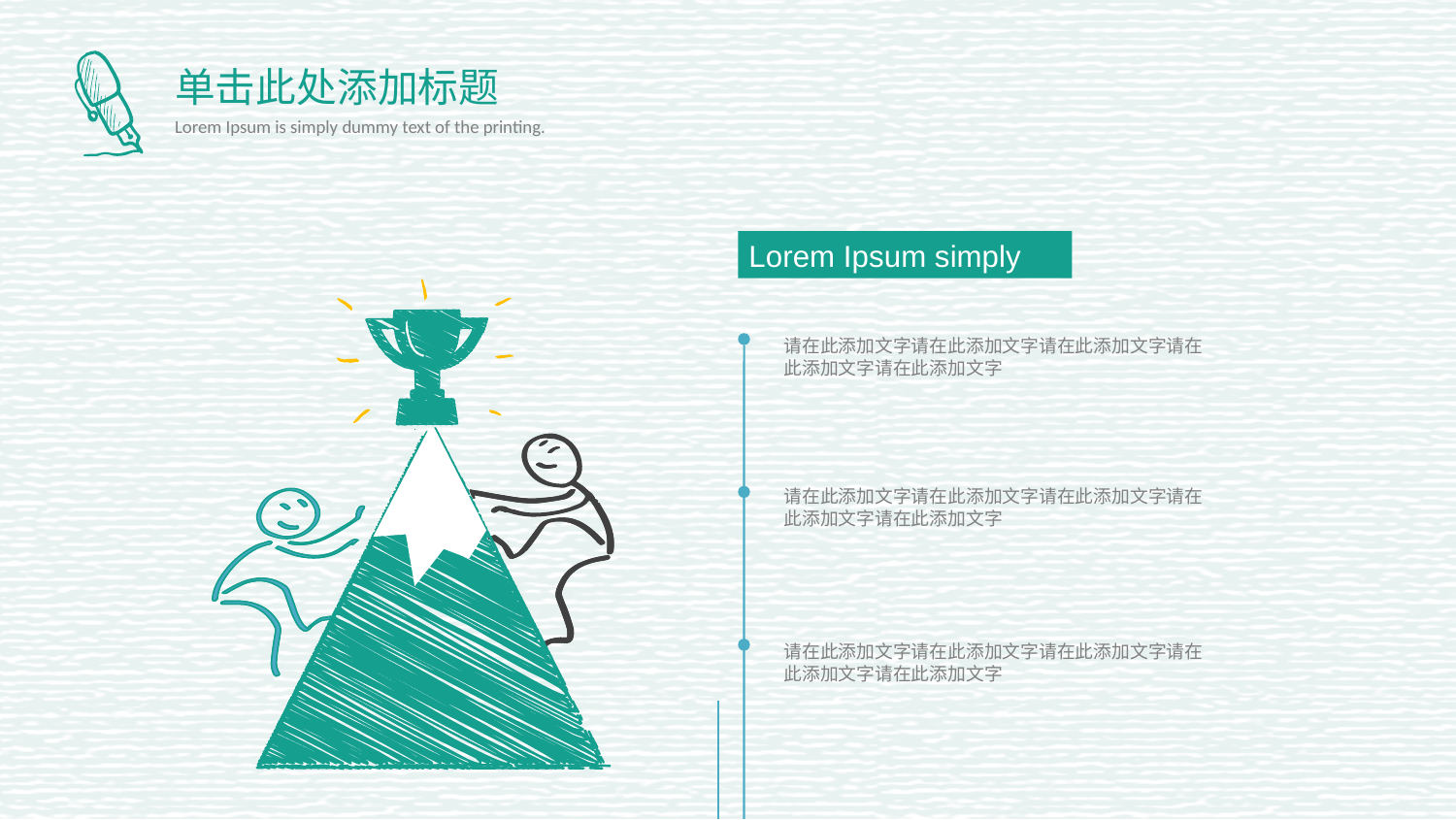

单击此处添加标题
Lorem Ipsum is simply dummy text of the printing.
Lorem Ipsum simply

请在此添加文字请在此添加文字请在此添加文字请在此添加文字请在此添加文字

请在此添加文字请在此添加文字请在此添加文字请在此添加文字请在此添加文字

请在此添加文字请在此添加文字请在此添加文字请在此添加文字请在此添加文字